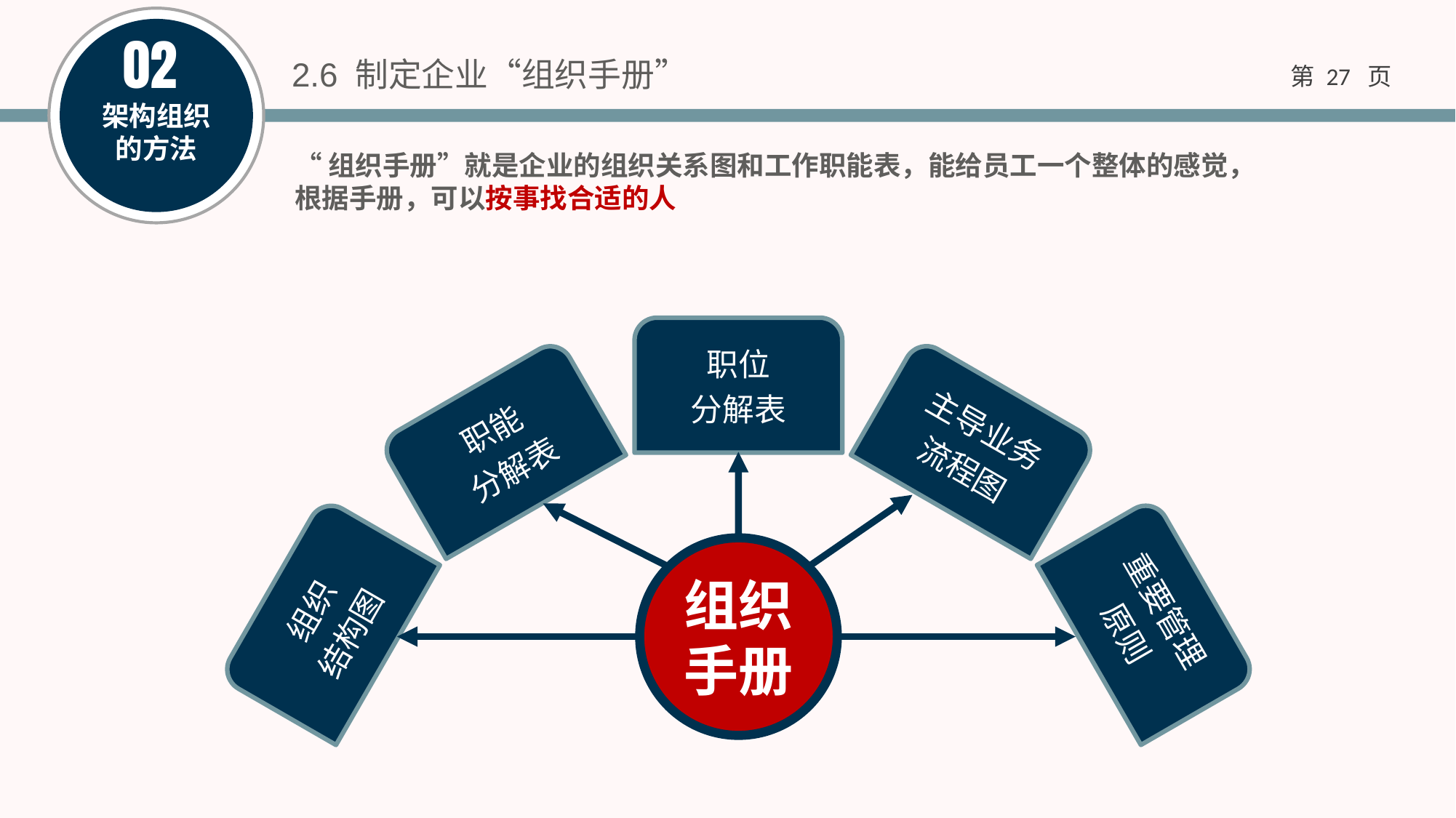

2.6 制定企业“组织手册”
“组织手册”就是企业的组织关系图和工作职能表，能给员工一个整体的感觉，根据手册，可以按事找合适的人
组织
结构图
职能
分解表
职位
分解表
主导业务
流程图
重要管理
原则
组织
手册